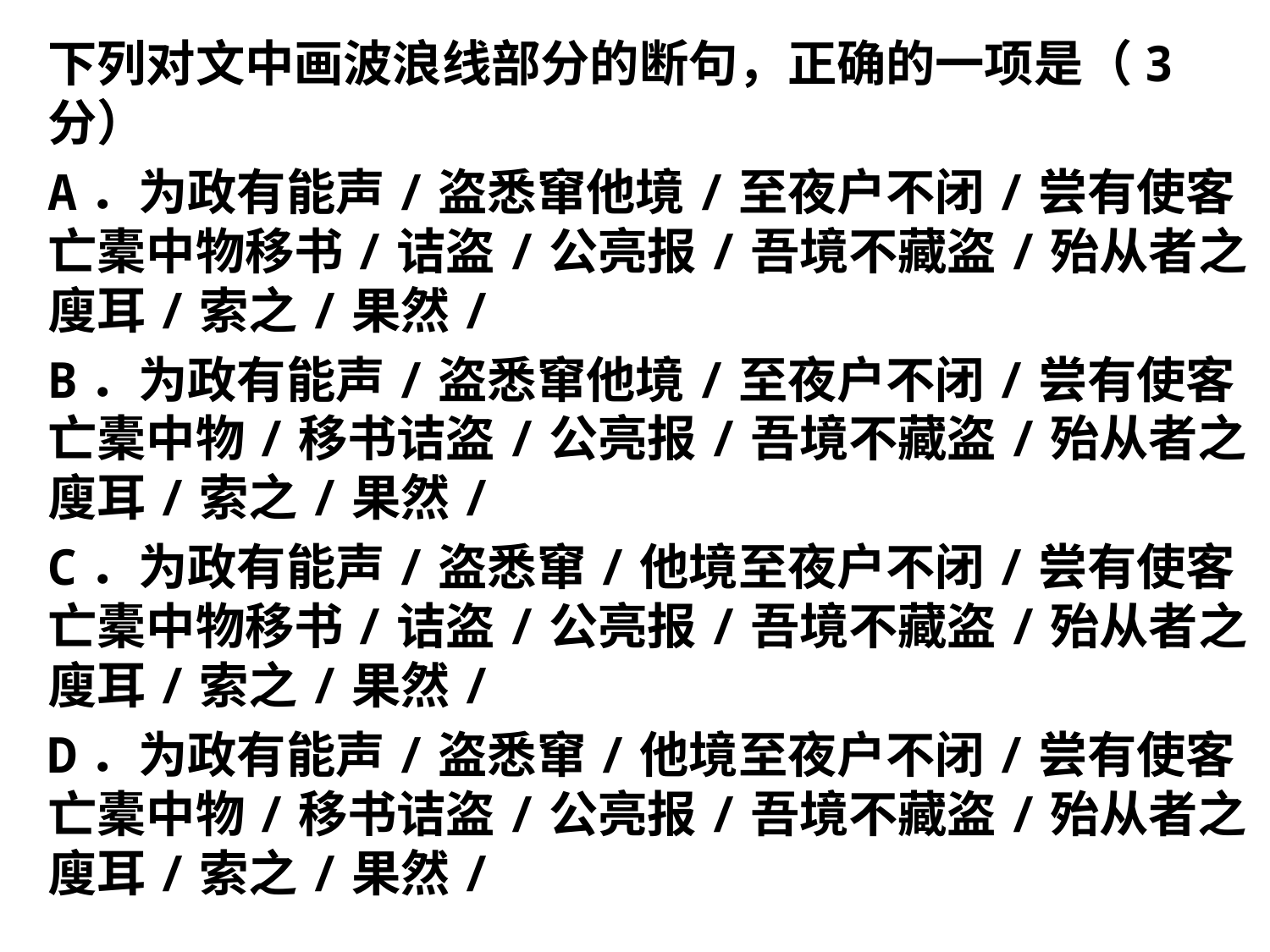

下列对文中画波浪线部分的断句，正确的一项是（3分）
A．为政有能声/盗悉窜他境/至夜户不闭/尝有使客亡橐中物移书/诘盗/公亮报/吾境不藏盗/殆从者之廋耳/索之/果然/
B．为政有能声/盗悉窜他境/至夜户不闭/尝有使客亡橐中物/移书诘盗/公亮报/吾境不藏盗/殆从者之廋耳/索之/果然/
C．为政有能声/盗悉窜/他境至夜户不闭/尝有使客亡橐中物移书/诘盗/公亮报/吾境不藏盗/殆从者之廋耳/索之/果然/
D．为政有能声/盗悉窜/他境至夜户不闭/尝有使客亡橐中物/移书诘盗/公亮报/吾境不藏盗/殆从者之廋耳/索之/果然/